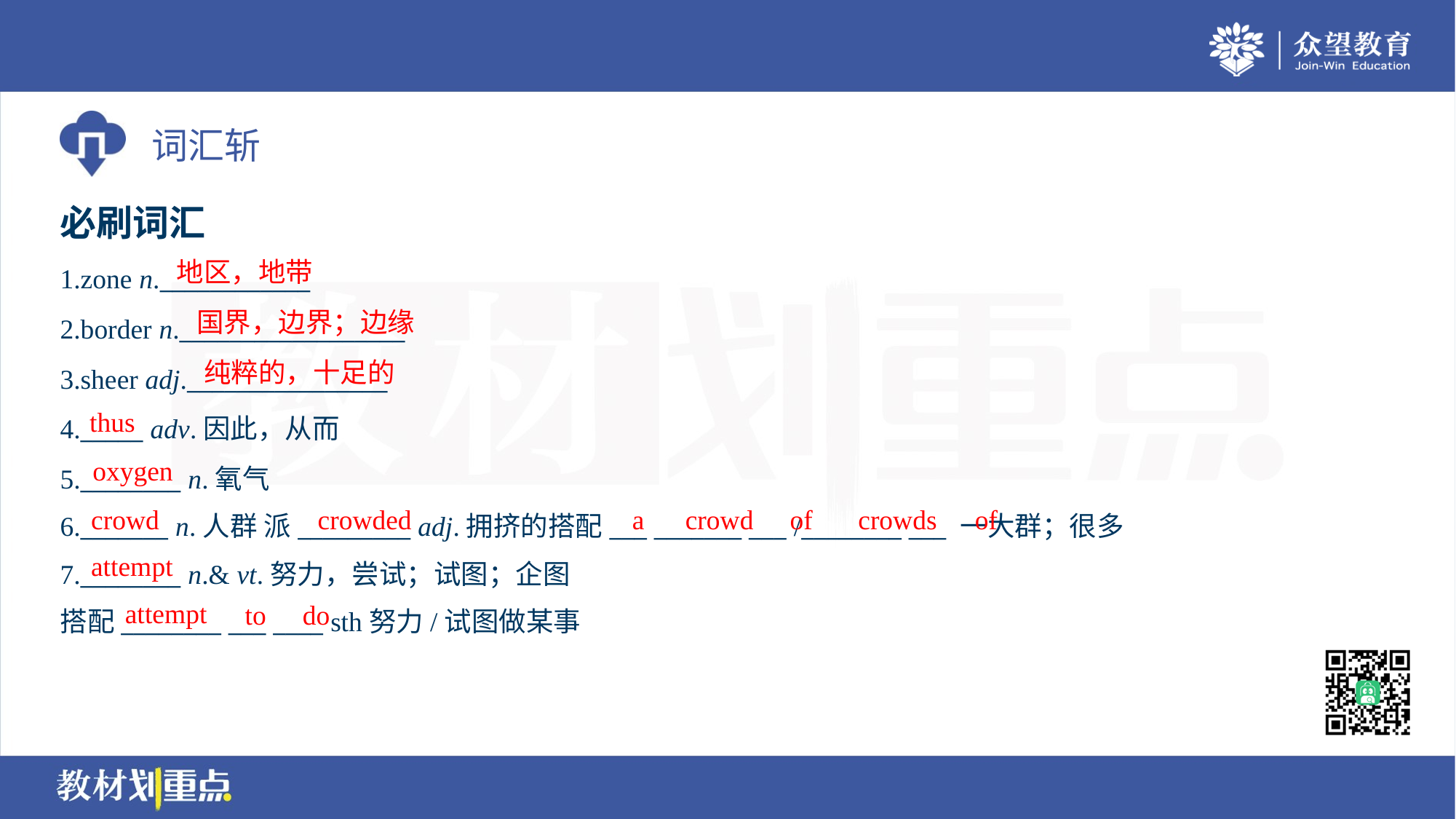

必刷词汇
地区，地带
1.zone n.____________
2.border n.__________________
3.sheer adj.________________
4._____ adv.因此，从而
5.________ n.氧气
6._______ n.人群 派_________ adj.拥挤的搭配___ _______ ___ /________ ___ 一大群；很多
国界，边界；边缘
纯粹的，十足的
thus
oxygen
crowd
crowded
a
crowd
of
crowds
of
attempt
7.________ n.& vt.努力，尝试；试图；企图
搭配________ ___ ____ sth努力/试图做某事
attempt
to
do